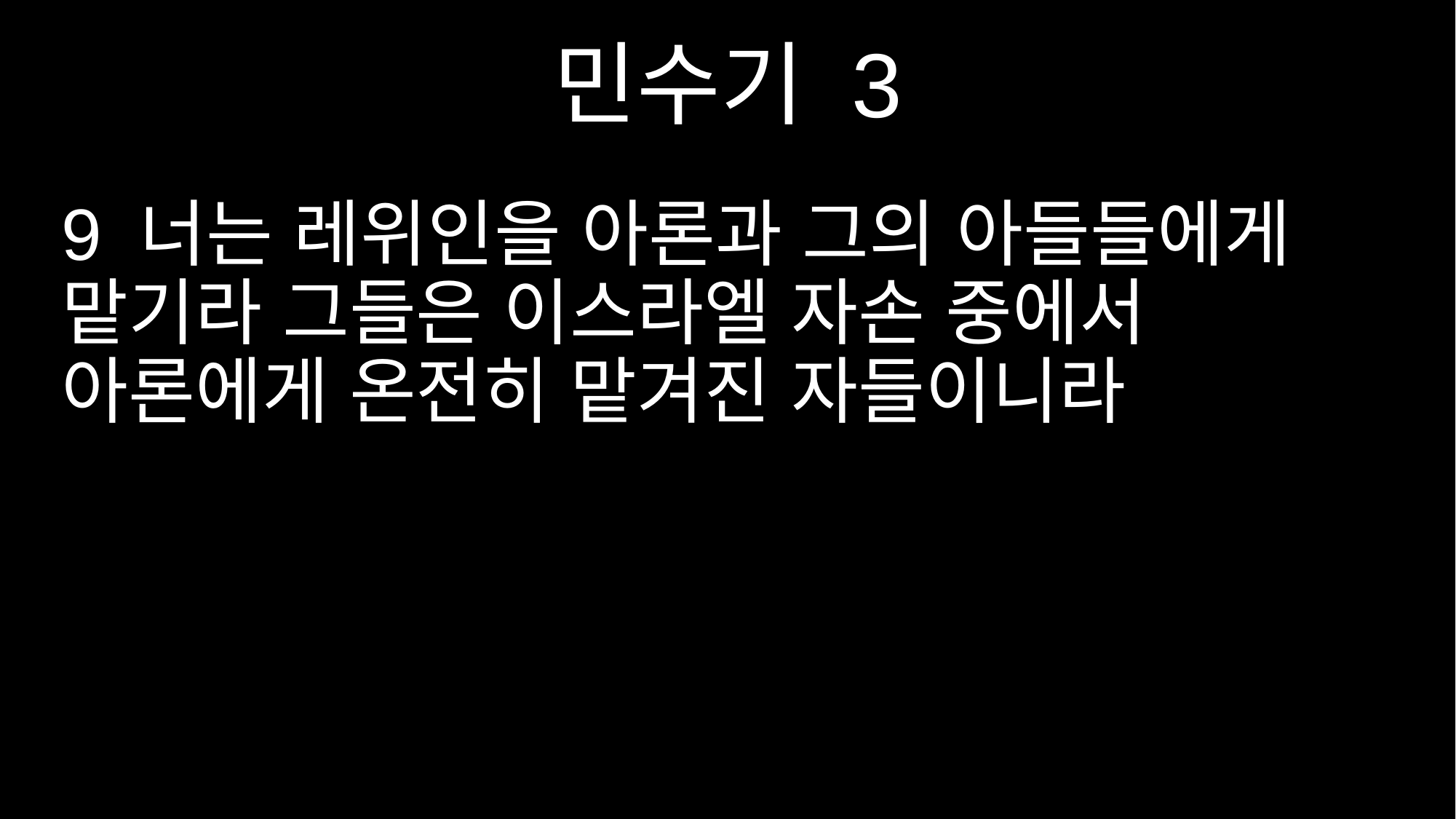

민수기 3
9 너는 레위인을 아론과 그의 아들들에게 맡기라 그들은 이스라엘 자손 중에서 아론에게 온전히 맡겨진 자들이니라